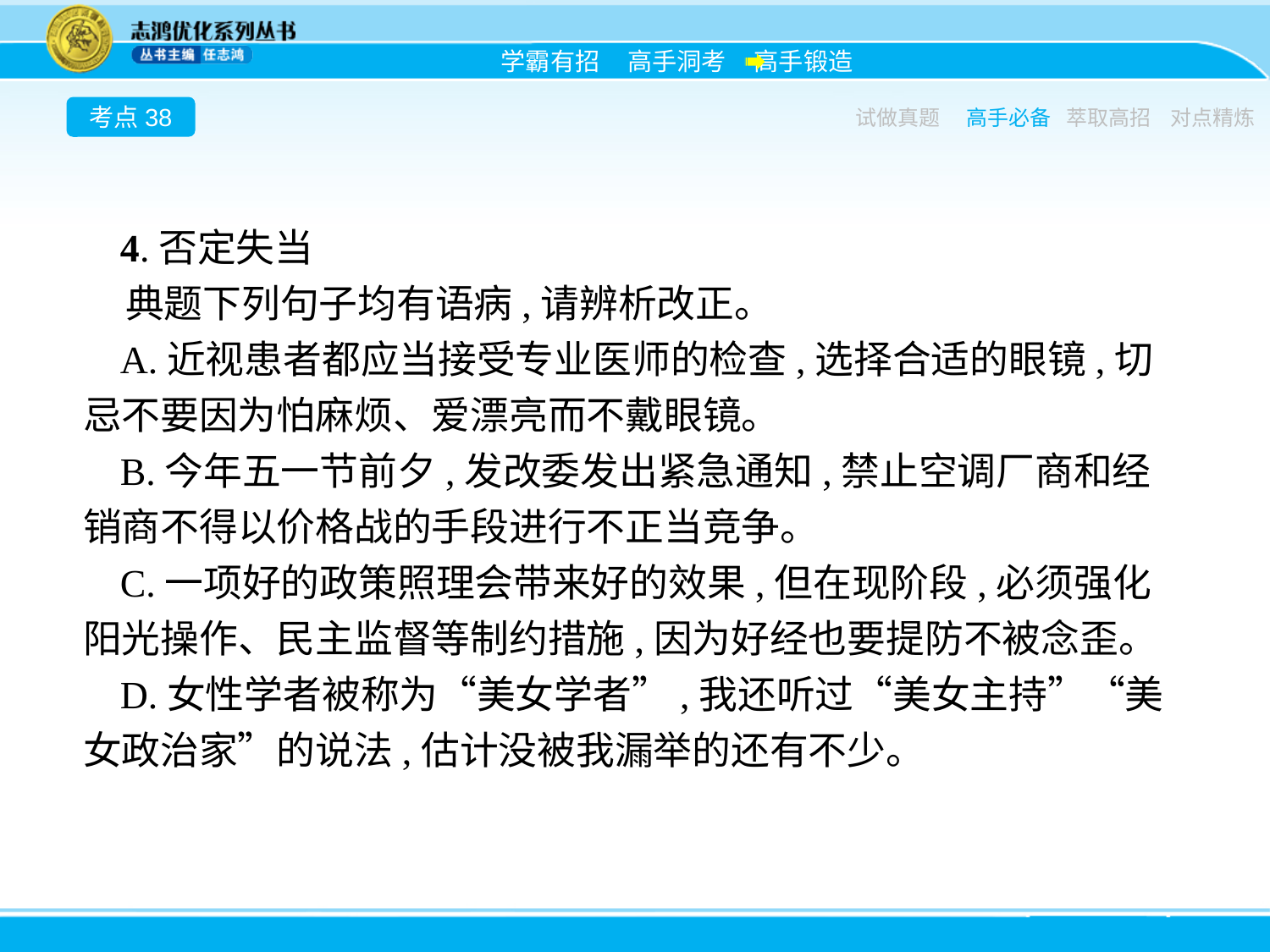

考点38
试做真题
高手必备
萃取高招
对点精炼
4.否定失当
典题下列句子均有语病,请辨析改正。
A.近视患者都应当接受专业医师的检查,选择合适的眼镜,切忌不要因为怕麻烦、爱漂亮而不戴眼镜。
B.今年五一节前夕,发改委发出紧急通知,禁止空调厂商和经销商不得以价格战的手段进行不正当竞争。
C.一项好的政策照理会带来好的效果,但在现阶段,必须强化阳光操作、民主监督等制约措施,因为好经也要提防不被念歪。
D.女性学者被称为“美女学者”,我还听过“美女主持”“美女政治家”的说法,估计没被我漏举的还有不少。